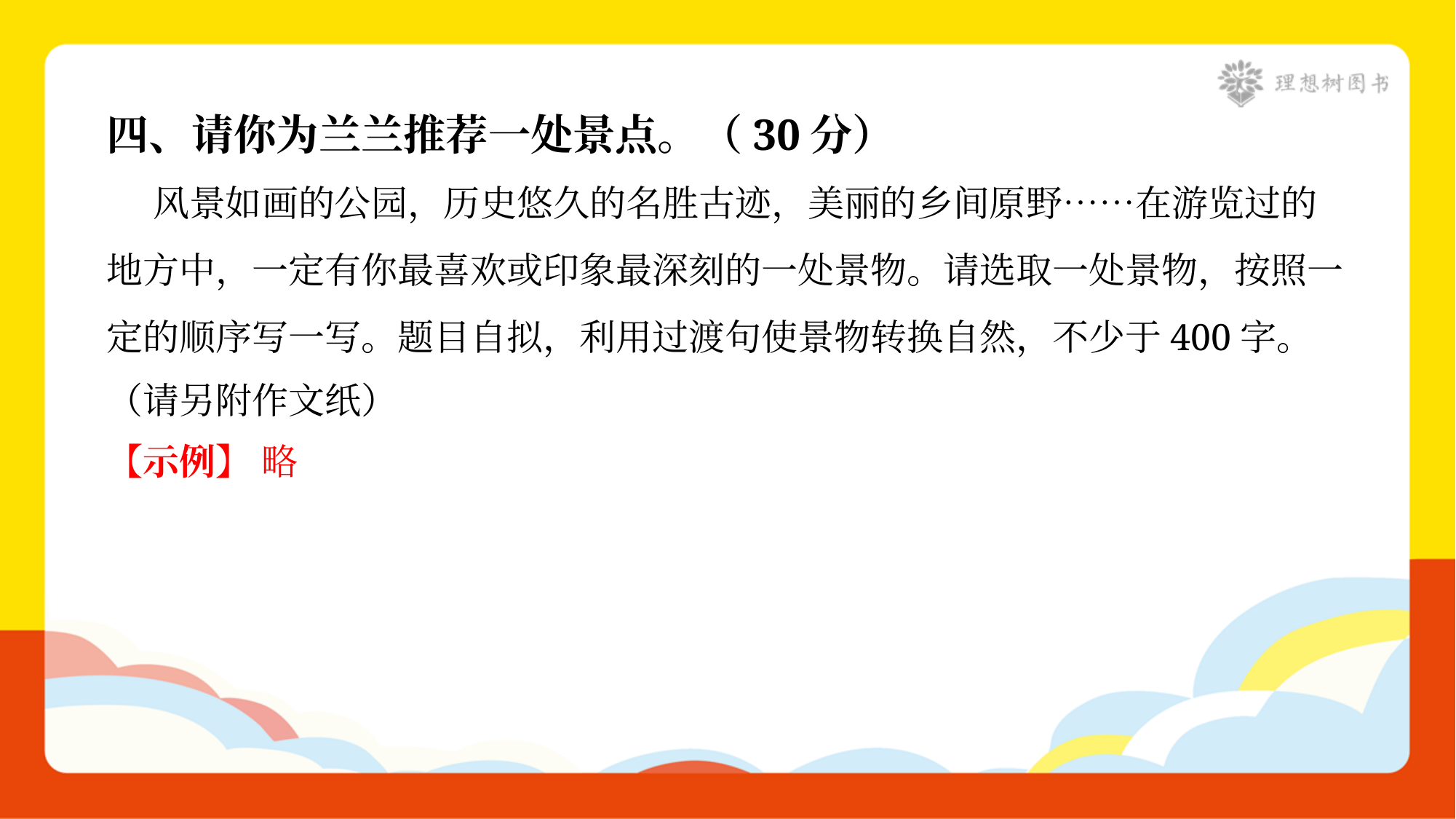

四、请你为兰兰推荐一处景点。（30分）
    风景如画的公园，历史悠久的名胜古迹，美丽的乡间原野……在游览过的
地方中，一定有你最喜欢或印象最深刻的一处景物。请选取一处景物，按照一
定的顺序写一写。题目自拟，利用过渡句使景物转换自然，不少于400字。
（请另附作文纸）
【示例】 略